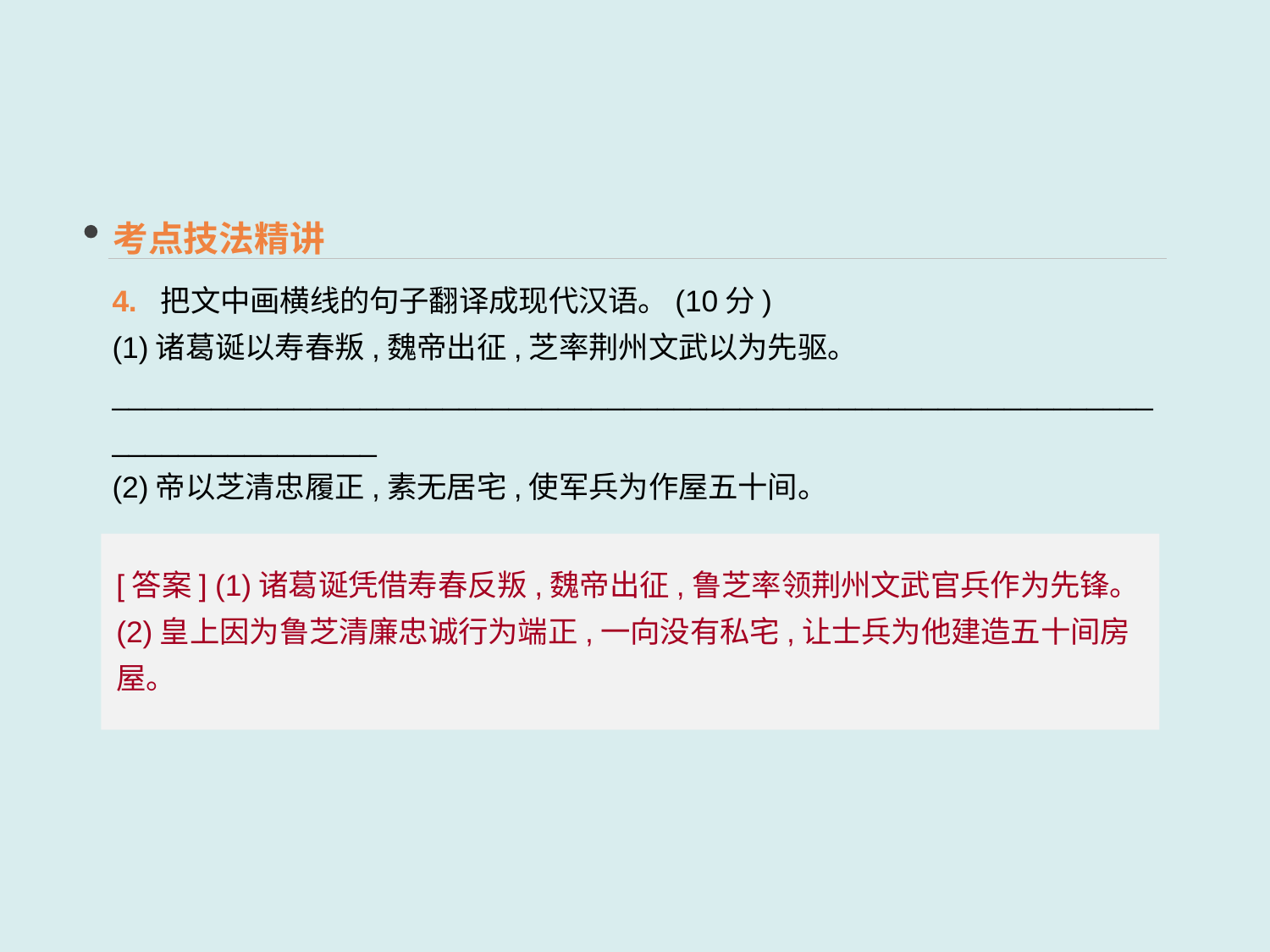

考点技法精讲

4.  把文中画横线的句子翻译成现代汉语。(10分)
(1)诸葛诞以寿春叛,魏帝出征,芝率荆州文武以为先驱。
_______________________________________________________________________________
(2)帝以芝清忠履正,素无居宅,使军兵为作屋五十间。
 ______________________________________________________________________________

[答案] (1)诸葛诞凭借寿春反叛,魏帝出征,鲁芝率领荆州文武官兵作为先锋。
(2)皇上因为鲁芝清廉忠诚行为端正,一向没有私宅,让士兵为他建造五十间房屋。